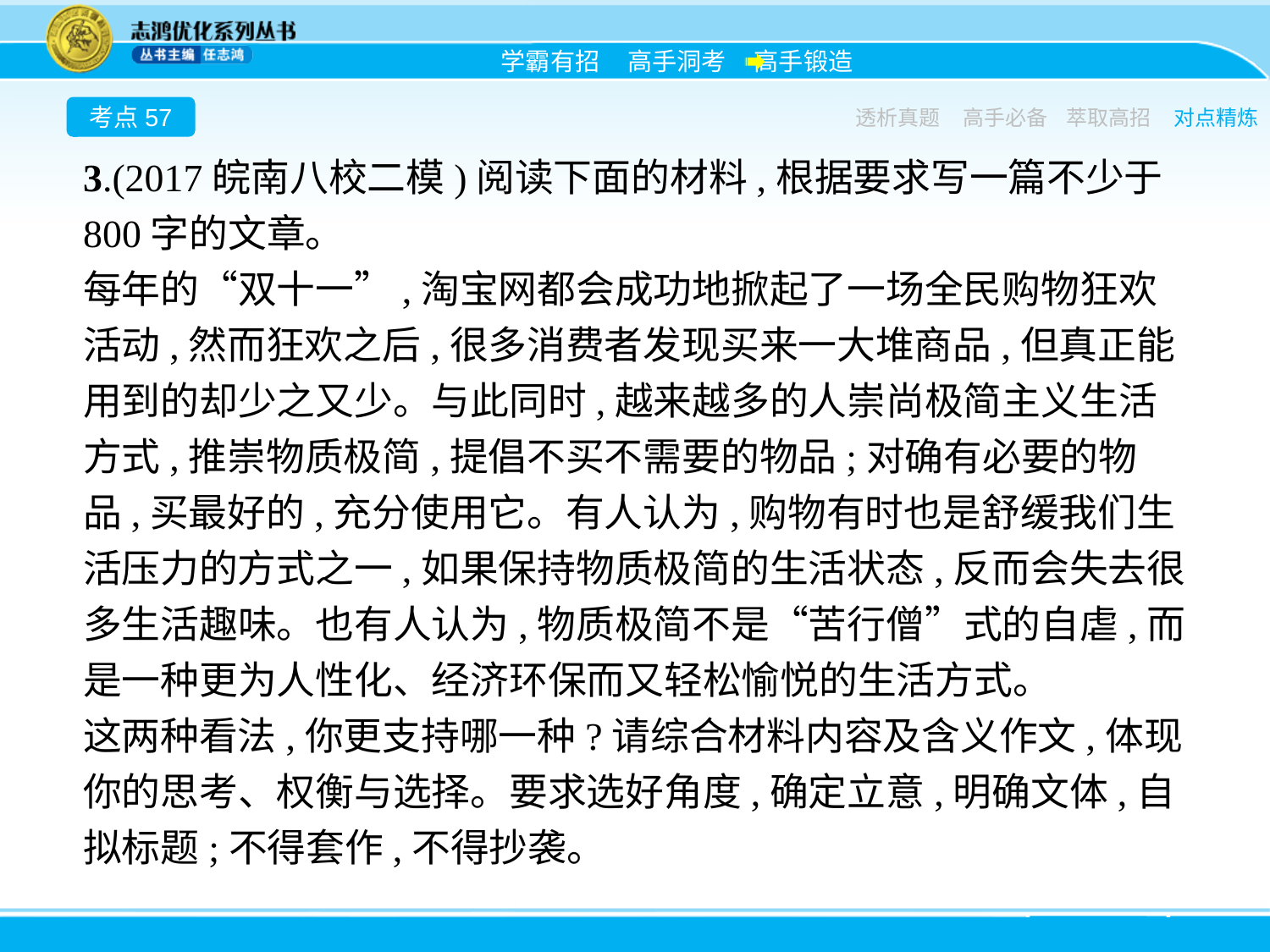

考点57
透析真题
高手必备
萃取高招
对点精炼
3.(2017皖南八校二模)阅读下面的材料,根据要求写一篇不少于800字的文章。
每年的“双十一”,淘宝网都会成功地掀起了一场全民购物狂欢活动,然而狂欢之后,很多消费者发现买来一大堆商品,但真正能用到的却少之又少。与此同时,越来越多的人崇尚极简主义生活方式,推崇物质极简,提倡不买不需要的物品;对确有必要的物品,买最好的,充分使用它。有人认为,购物有时也是舒缓我们生活压力的方式之一,如果保持物质极简的生活状态,反而会失去很多生活趣味。也有人认为,物质极简不是“苦行僧”式的自虐,而是一种更为人性化、经济环保而又轻松愉悦的生活方式。
这两种看法,你更支持哪一种?请综合材料内容及含义作文,体现你的思考、权衡与选择。要求选好角度,确定立意,明确文体,自拟标题;不得套作,不得抄袭。